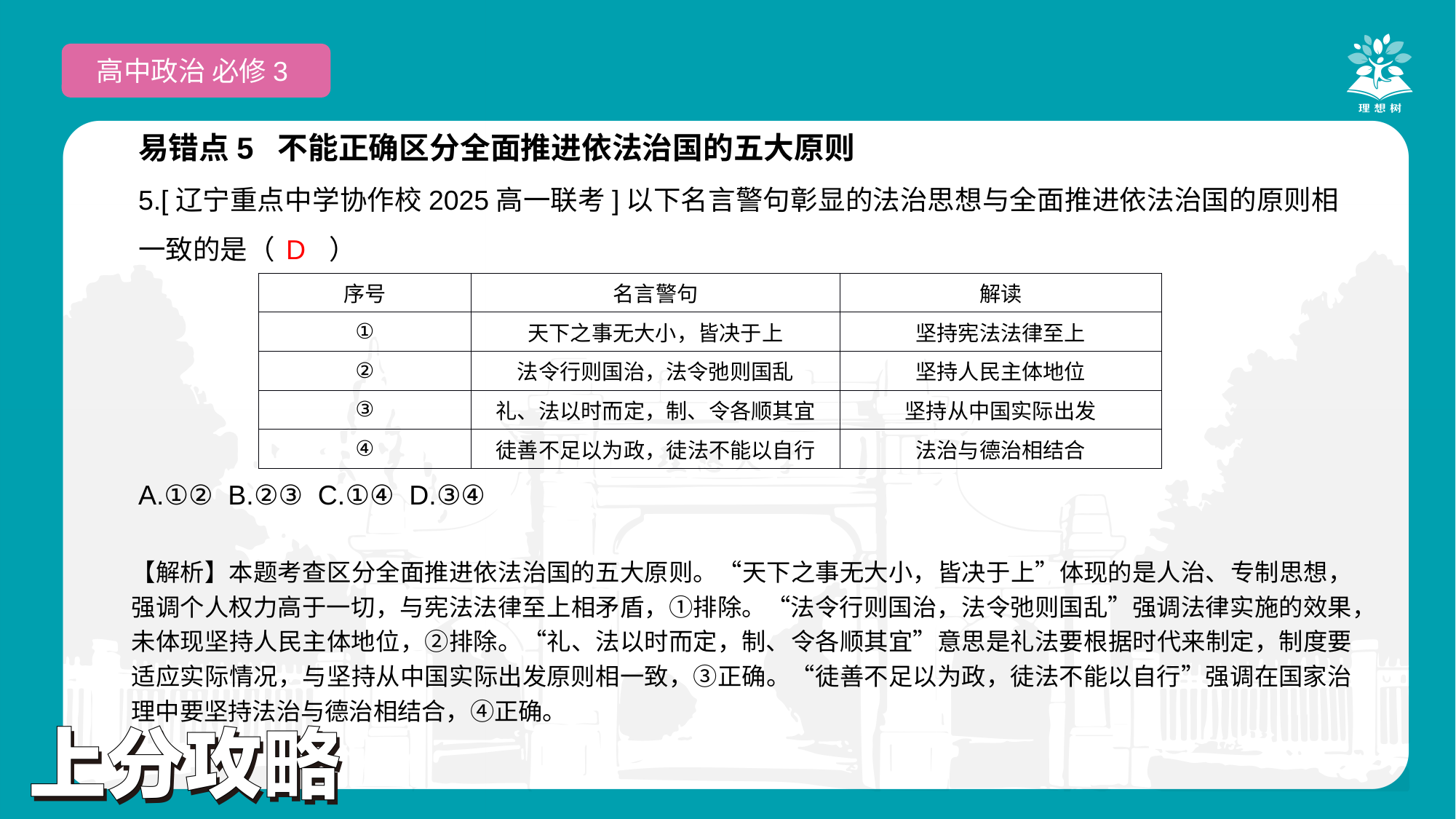

高中政治 必修3
易错点5  不能正确区分全面推进依法治国的五大原则
5.[辽宁重点中学协作校2025高一联考]以下名言警句彰显的法治思想与全面推进依法治国的原则相一致的是（　　）

A.①②  B.②③  C.①④  D.③④

 D
| 序号 | 名言警句 | 解读 |
| --- | --- | --- |
| ① | 天下之事无大小，皆决于上 | 坚持宪法法律至上 |
| ② | 法令行则国治，法令弛则国乱 | 坚持人民主体地位 |
| ③ | 礼、法以时而定，制、令各顺其宜 | 坚持从中国实际出发 |
| ④ | 徒善不足以为政，徒法不能以自行 | 法治与德治相结合 |
【解析】本题考查区分全面推进依法治国的五大原则。“天下之事无大小，皆决于上”体现的是人治、专制思想，强调个人权力高于一切，与宪法法律至上相矛盾，①排除。“法令行则国治，法令弛则国乱”强调法律实施的效果，未体现坚持人民主体地位，②排除。“礼、法以时而定，制、令各顺其宜”意思是礼法要根据时代来制定，制度要适应实际情况，与坚持从中国实际出发原则相一致，③正确。“徒善不足以为政，徒法不能以自行”强调在国家治理中要坚持法治与德治相结合，④正确。